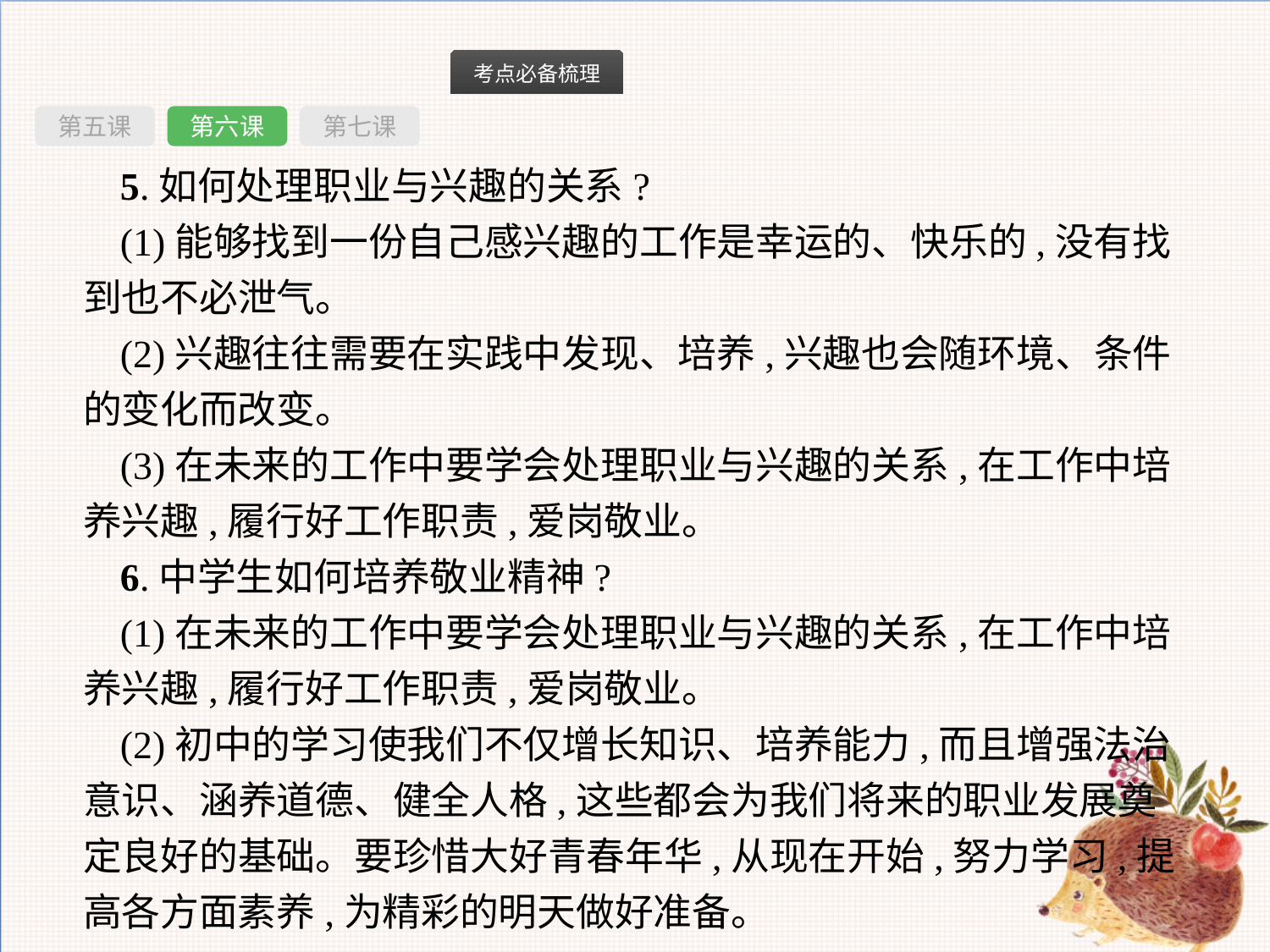

第五课
第六课
第七课
5.如何处理职业与兴趣的关系?
(1)能够找到一份自己感兴趣的工作是幸运的、快乐的,没有找到也不必泄气。
(2)兴趣往往需要在实践中发现、培养,兴趣也会随环境、条件的变化而改变。
(3)在未来的工作中要学会处理职业与兴趣的关系,在工作中培养兴趣,履行好工作职责,爱岗敬业。
6.中学生如何培养敬业精神?
(1)在未来的工作中要学会处理职业与兴趣的关系,在工作中培养兴趣,履行好工作职责,爱岗敬业。
(2)初中的学习使我们不仅增长知识、培养能力,而且增强法治意识、涵养道德、健全人格,这些都会为我们将来的职业发展奠定良好的基础。要珍惜大好青春年华,从现在开始,努力学习,提高各方面素养,为精彩的明天做好准备。